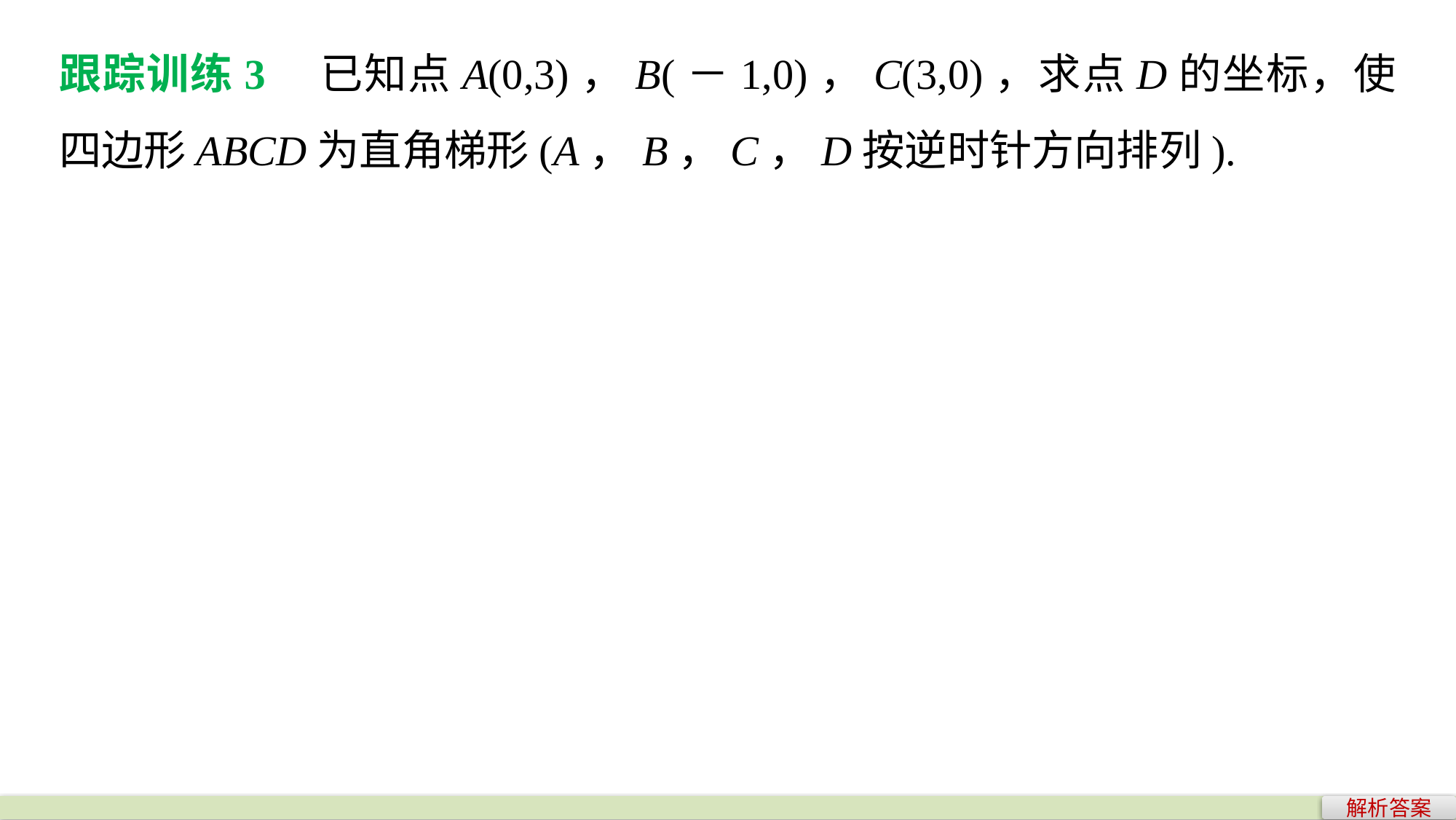

跟踪训练3　已知点A(0,3)，B(－1,0)，C(3,0)，求点D的坐标，使四边形ABCD为直角梯形(A，B，C，D按逆时针方向排列).
解析答案